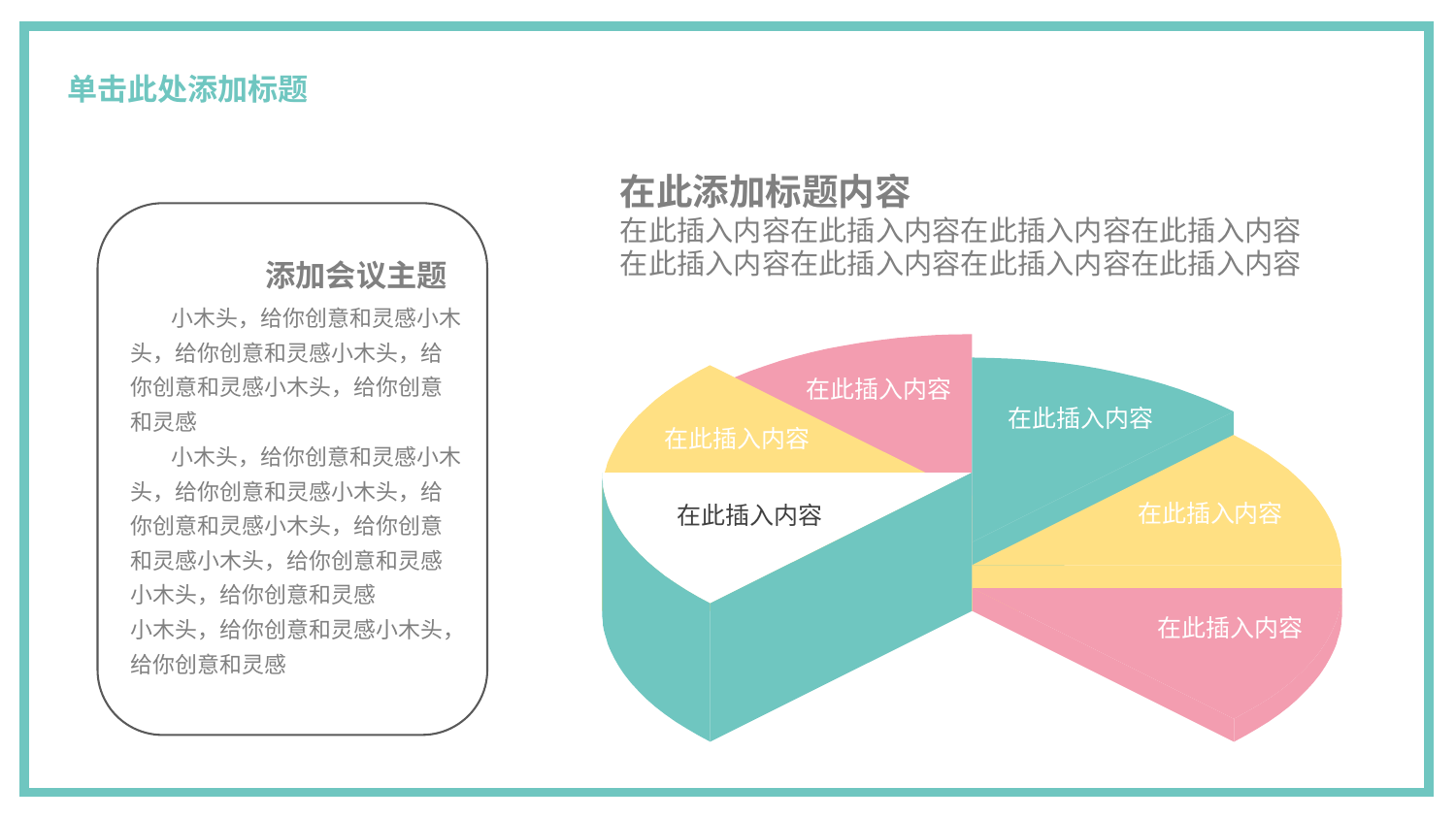

# 单击此处添加标题
在此添加标题内容
在此插入内容在此插入内容在此插入内容在此插入内容
在此插入内容在此插入内容在此插入内容在此插入内容

添加会议主题
       小木头，给你创意和灵感小木头，给你创意和灵感小木头，给你创意和灵感小木头，给你创意和灵感
       小木头，给你创意和灵感小木头，给你创意和灵感小木头，给你创意和灵感小木头，给你创意和灵感小木头，给你创意和灵感小木头，给你创意和灵感
小木头，给你创意和灵感小木头，给你创意和灵感

在此插入内容
在此插入内容
在此插入内容

在此插入内容
在此插入内容

在此插入内容